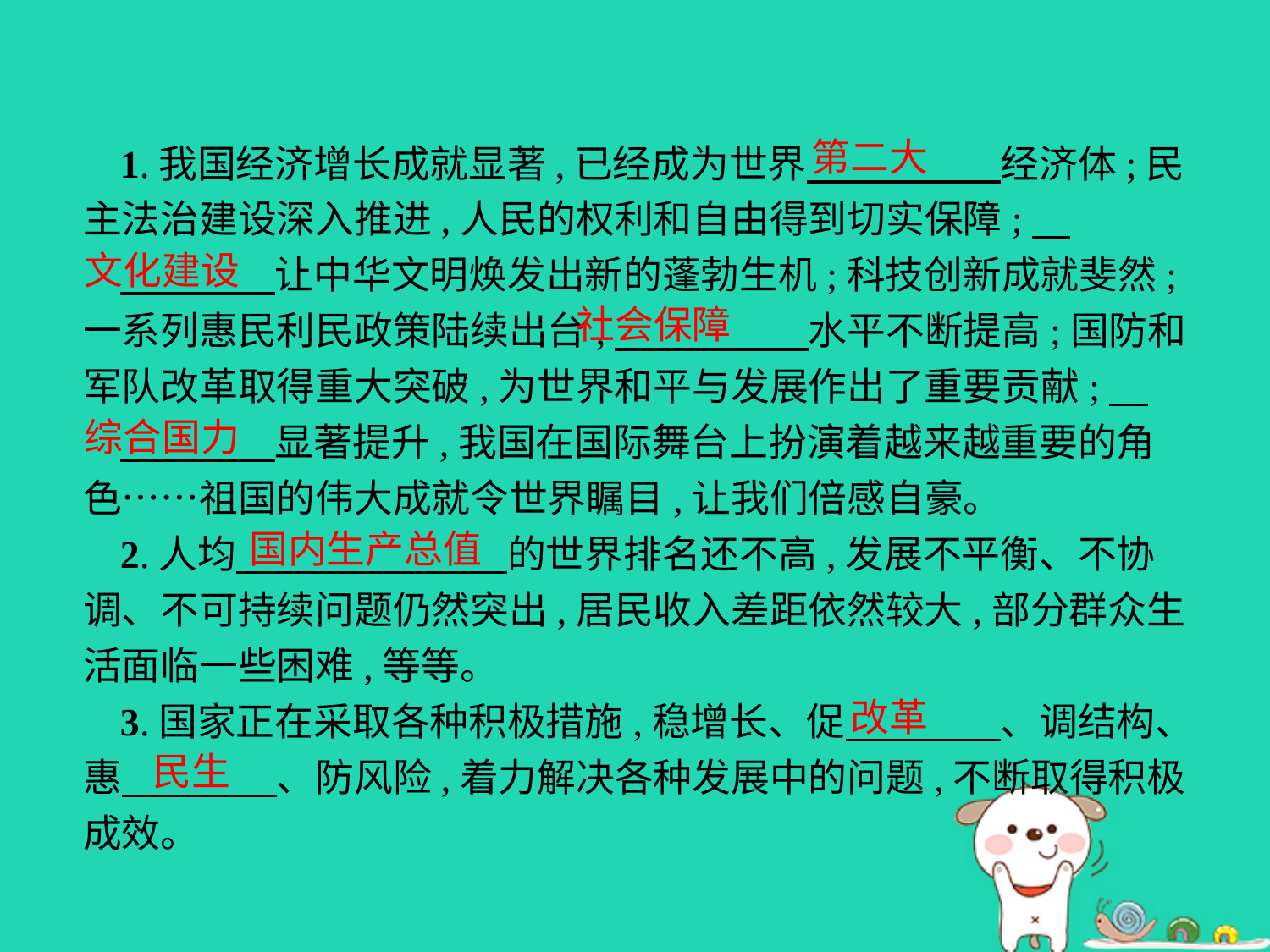

第二大
1.我国经济增长成就显著,已经成为世界　　　　　经济体;民主法治建设深入推进,人民的权利和自由得到切实保障;
　　　　让中华文明焕发出新的蓬勃生机;科技创新成就斐然;一系列惠民利民政策陆续出台,　　　　　水平不断提高;国防和军队改革取得重大突破,为世界和平与发展作出了重要贡献;
　　　　显著提升,我国在国际舞台上扮演着越来越重要的角色……祖国的伟大成就令世界瞩目,让我们倍感自豪。
2.人均　　　　　　　的世界排名还不高,发展不平衡、不协调、不可持续问题仍然突出,居民收入差距依然较大,部分群众生活面临一些困难,等等。
3.国家正在采取各种积极措施,稳增长、促　　　　、调结构、惠　　　　、防风险,着力解决各种发展中的问题,不断取得积极成效。
文化建设
社会保障
综合国力
国内生产总值
改革
民生